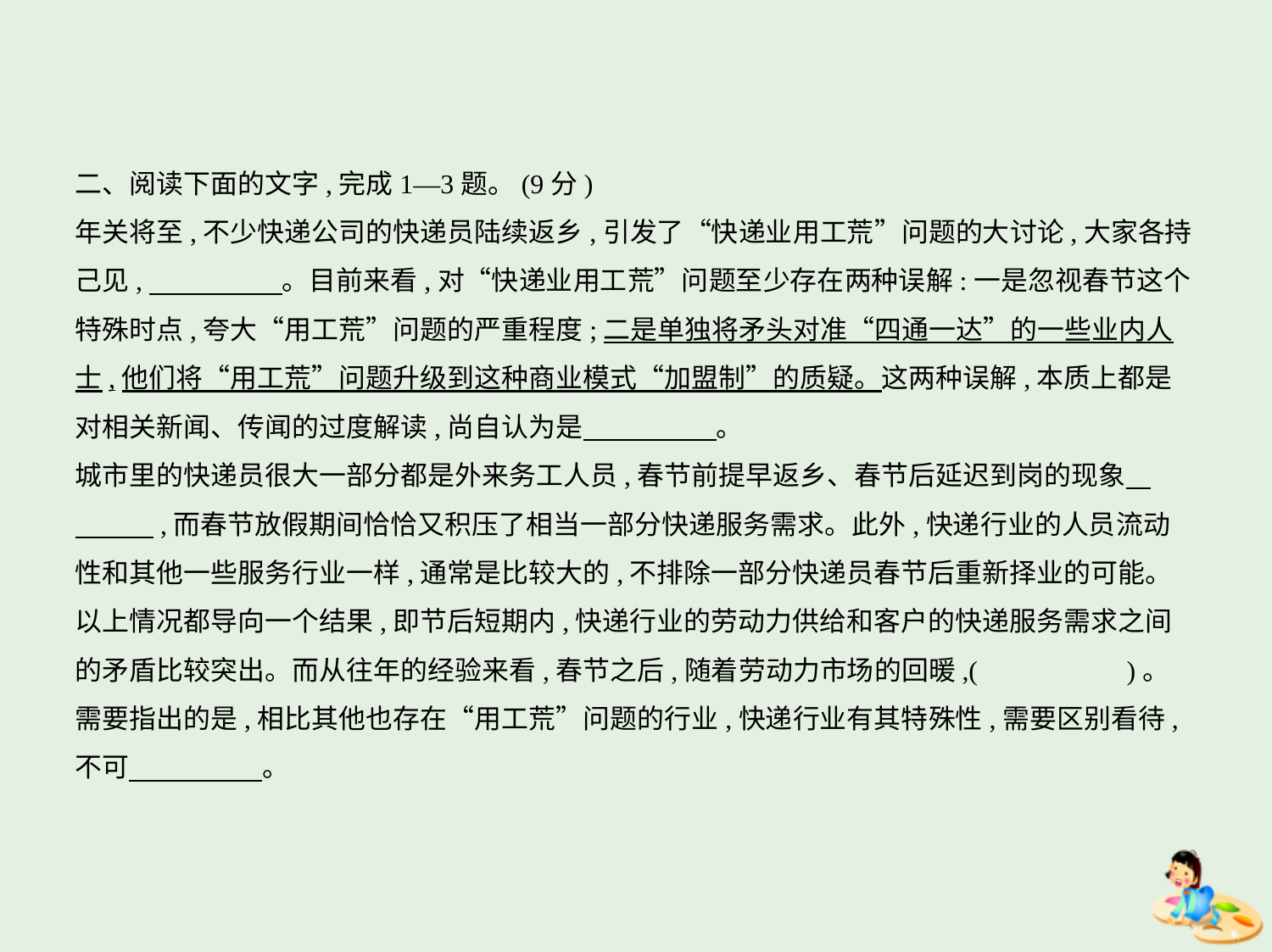

二、阅读下面的文字,完成1—3题。(9分)
年关将至,不少快递公司的快递员陆续返乡,引发了“快递业用工荒”问题的大讨论,大家各持
己见,　　　　    。目前来看,对“快递业用工荒”问题至少存在两种误解:一是忽视春节这个
特殊时点,夸大“用工荒”问题的严重程度;二是单独将矛头对准“四通一达”的一些业内人
士,他们将“用工荒”问题升级到这种商业模式“加盟制”的质疑。这两种误解,本质上都是
对相关新闻、传闻的过度解读,尚自认为是　　　　    。
城市里的快递员很大一部分都是外来务工人员,春节前提早返乡、春节后延迟到岗的现象    
　　    ,而春节放假期间恰恰又积压了相当一部分快递服务需求。此外,快递行业的人员流动
性和其他一些服务行业一样,通常是比较大的,不排除一部分快递员春节后重新择业的可能。
以上情况都导向一个结果,即节后短期内,快递行业的劳动力供给和客户的快递服务需求之间
的矛盾比较突出。而从往年的经验来看,春节之后,随着劳动力市场的回暖,(　　　　　)。
需要指出的是,相比其他也存在“用工荒”问题的行业,快递行业有其特殊性,需要区别看待,
不可　　　　    。